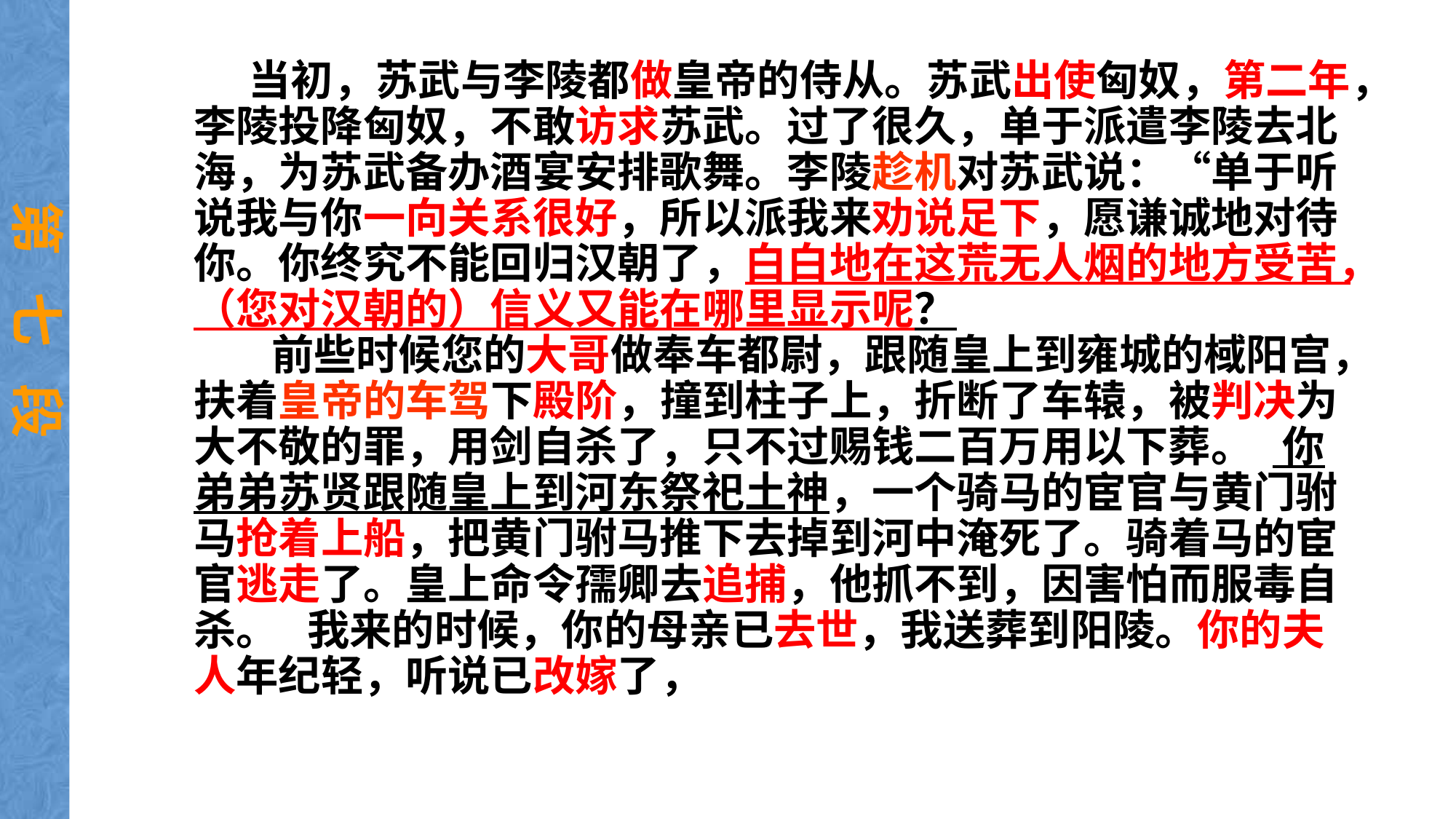

当初，苏武与李陵都做皇帝的侍从。苏武出使匈奴，第二年，李陵投降匈奴，不敢访求苏武。过了很久，单于派遣李陵去北海，为苏武备办酒宴安排歌舞。李陵趁机对苏武说：“单于听说我与你一向关系很好，所以派我来劝说足下，愿谦诚地对待你。你终究不能回归汉朝了，白白地在这荒无人烟的地方受苦，（您对汉朝的）信义又能在哪里显示呢？
       前些时候您的大哥做奉车都尉，跟随皇上到雍城的棫阳宫，扶着皇帝的车驾下殿阶，撞到柱子上，折断了车辕，被判决为大不敬的罪，用剑自杀了，只不过赐钱二百万用以下葬。   你弟弟苏贤跟随皇上到河东祭祀土神，一个骑马的宦官与黄门驸马抢着上船，把黄门驸马推下去掉到河中淹死了。骑着马的宦官逃走了。皇上命令孺卿去追捕，他抓不到，因害怕而服毒自杀。   我来的时候，你的母亲已去世，我送葬到阳陵。你的夫人年纪轻，听说已改嫁了，
第   七   段